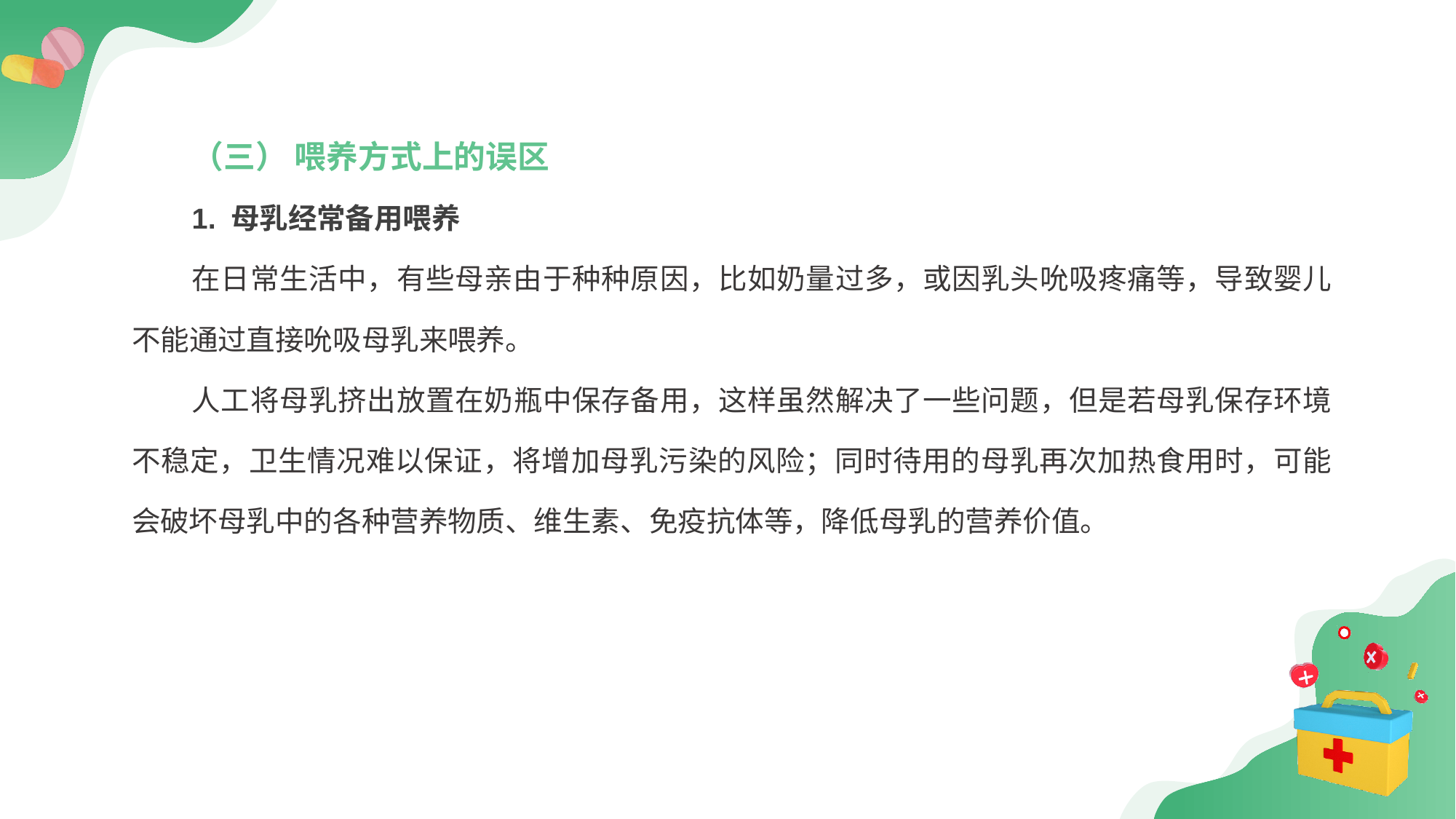

（三） 喂养方式上的误区
1. 母乳经常备用喂养
在日常生活中，有些母亲由于种种原因，比如奶量过多，或因乳头吮吸疼痛等，导致婴儿不能通过直接吮吸母乳来喂养。
人工将母乳挤出放置在奶瓶中保存备用，这样虽然解决了一些问题，但是若母乳保存环境不稳定，卫生情况难以保证，将增加母乳污染的风险；同时待用的母乳再次加热食用时，可能会破坏母乳中的各种营养物质、维生素、免疫抗体等，降低母乳的营养价值。